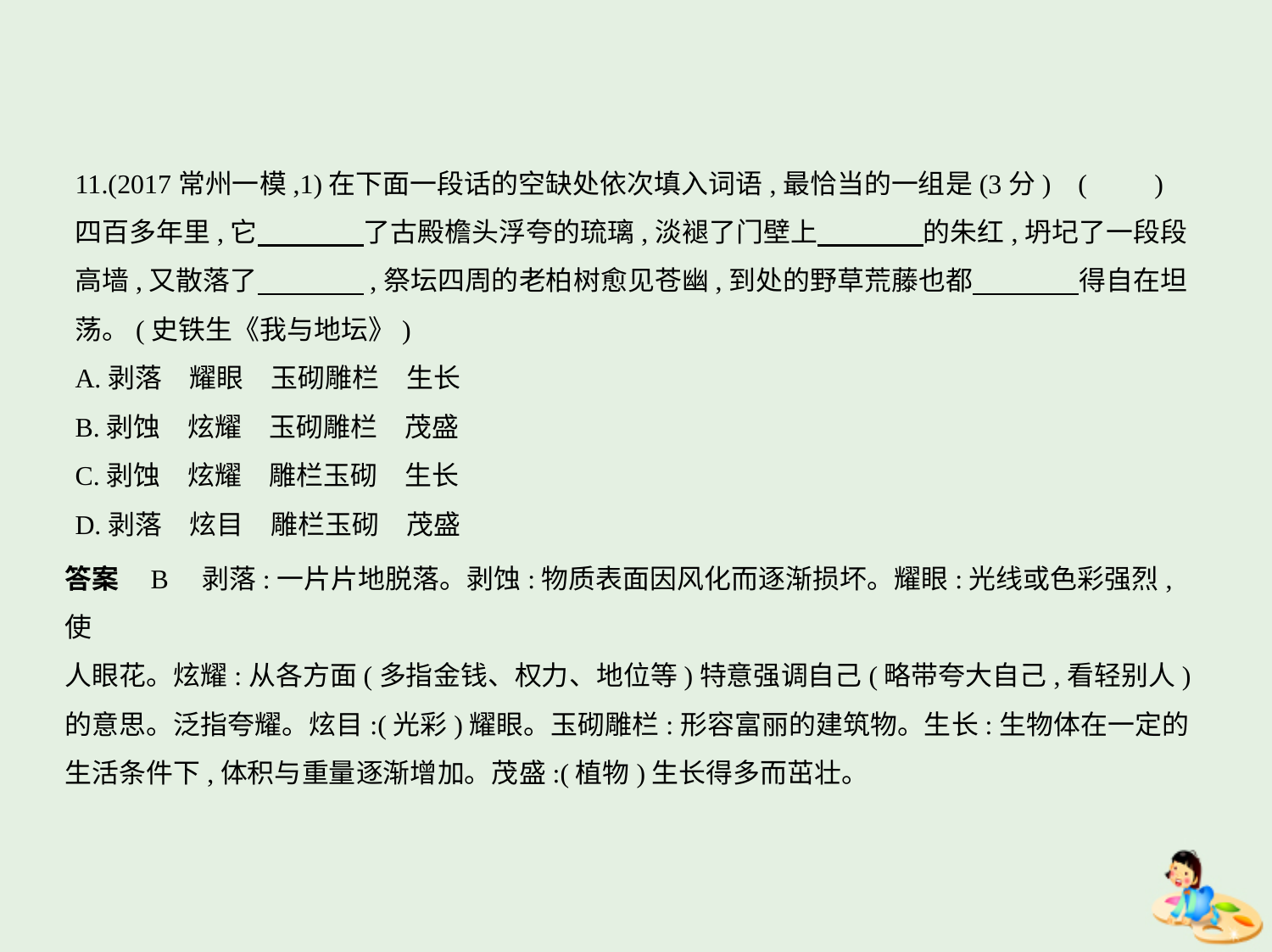

11.(2017常州一模,1)在下面一段话的空缺处依次填入词语,最恰当的一组是(3分) (　　)
四百多年里,它　　　    了古殿檐头浮夸的琉璃,淡褪了门壁上　　　    的朱红,坍圮了一段段
高墙,又散落了　　　    ,祭坛四周的老柏树愈见苍幽,到处的野草荒藤也都　　　    得自在坦
荡。(史铁生《我与地坛》)
A.剥落　耀眼　玉砌雕栏　生长
B.剥蚀　炫耀　玉砌雕栏　茂盛
C.剥蚀　炫耀　雕栏玉砌　生长
D.剥落　炫目　雕栏玉砌　茂盛
答案    B　剥落:一片片地脱落。剥蚀:物质表面因风化而逐渐损坏。耀眼:光线或色彩强烈,使
人眼花。炫耀:从各方面(多指金钱、权力、地位等)特意强调自己(略带夸大自己,看轻别人)
的意思。泛指夸耀。炫目:(光彩)耀眼。玉砌雕栏:形容富丽的建筑物。生长:生物体在一定的
生活条件下,体积与重量逐渐增加。茂盛:(植物)生长得多而茁壮。